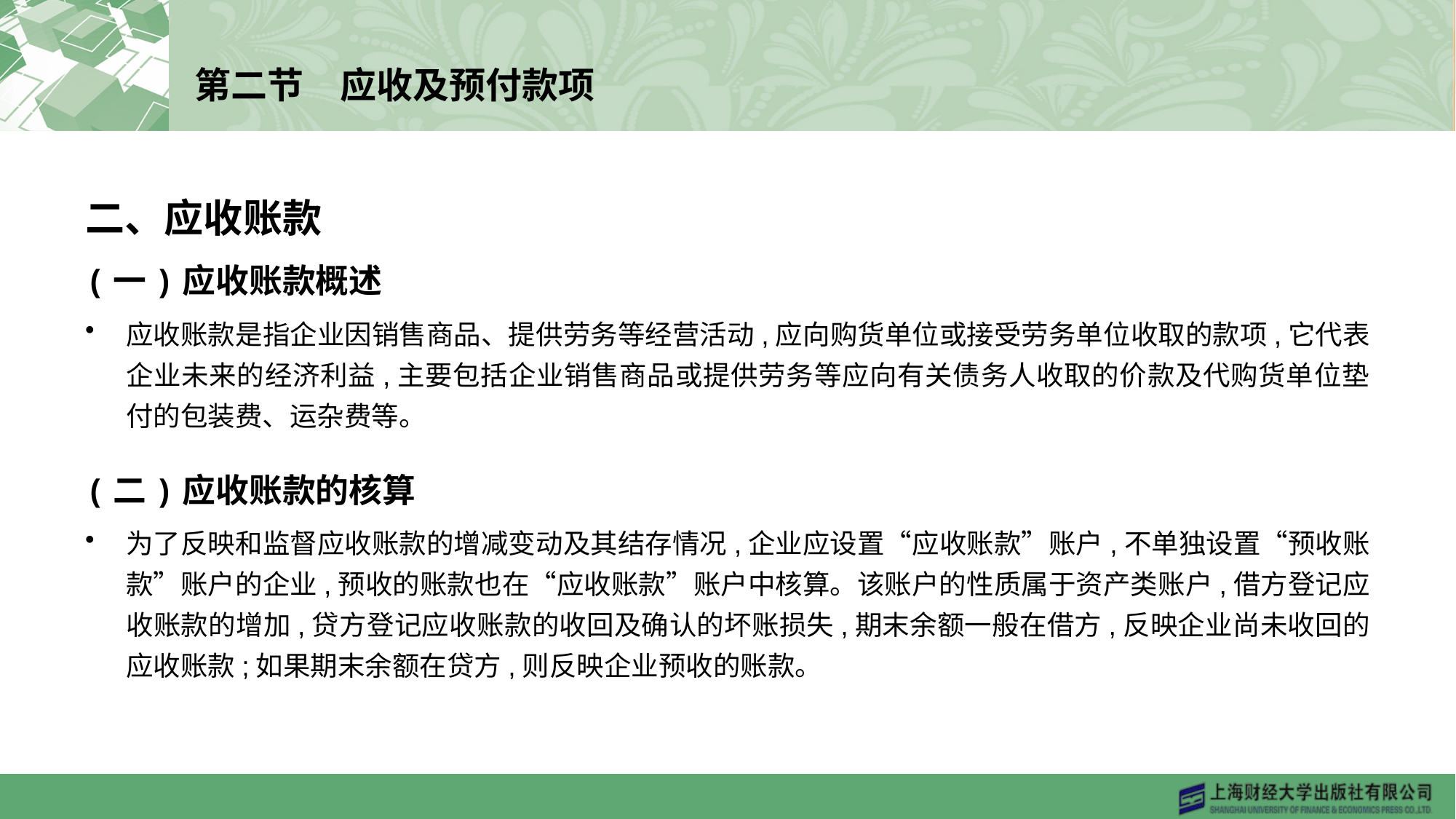

# 第二节　应收及预付款项
二、应收账款
(一)应收账款概述
应收账款是指企业因销售商品、提供劳务等经营活动,应向购货单位或接受劳务单位收取的款项,它代表企业未来的经济利益,主要包括企业销售商品或提供劳务等应向有关债务人收取的价款及代购货单位垫付的包装费、运杂费等。
(二)应收账款的核算
为了反映和监督应收账款的增减变动及其结存情况,企业应设置“应收账款”账户,不单独设置“预收账款”账户的企业,预收的账款也在“应收账款”账户中核算。该账户的性质属于资产类账户,借方登记应收账款的增加,贷方登记应收账款的收回及确认的坏账损失,期末余额一般在借方,反映企业尚未收回的应收账款;如果期末余额在贷方,则反映企业预收的账款。